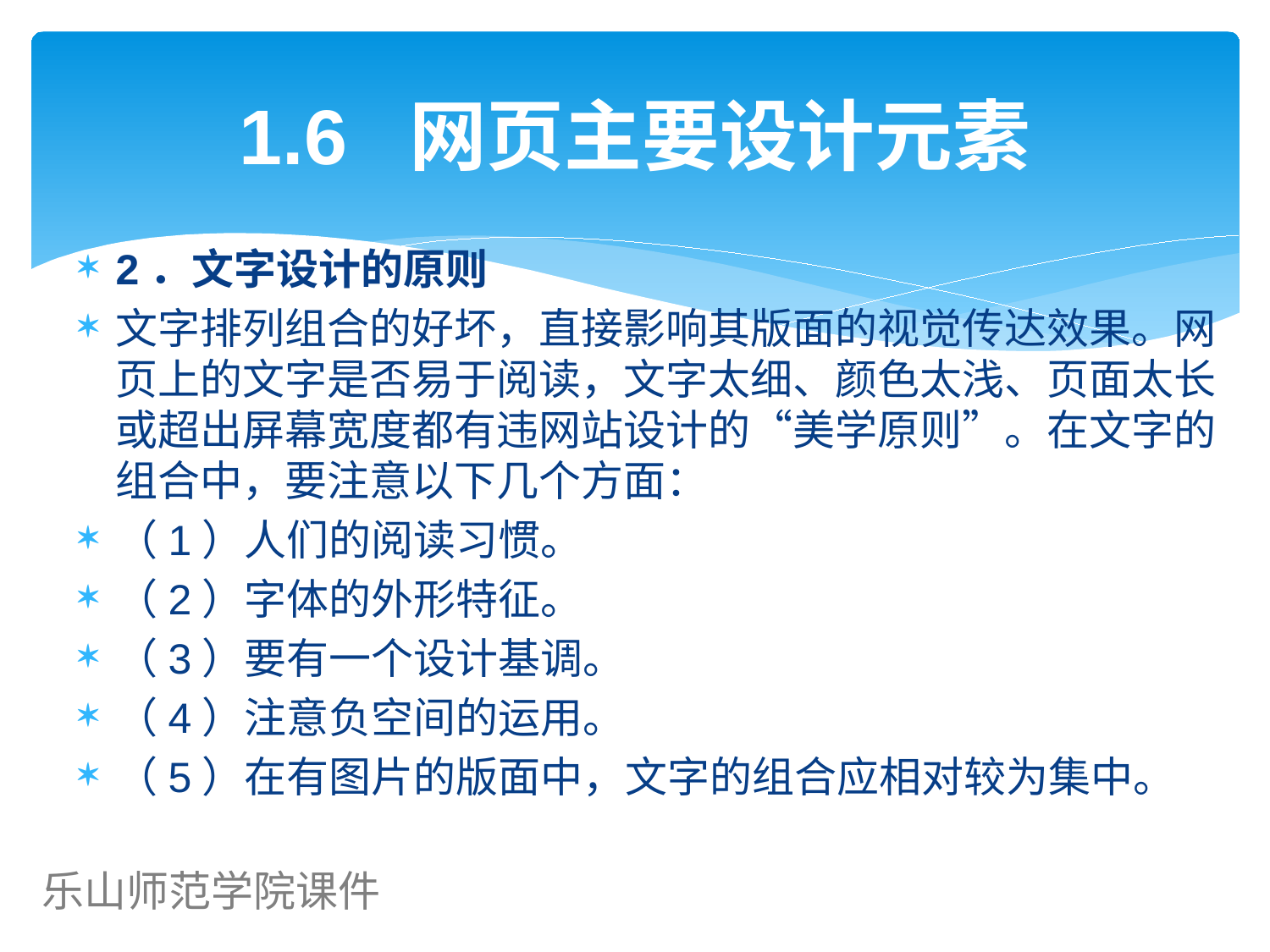

# 1.6  网页主要设计元素
2．文字设计的原则
文字排列组合的好坏，直接影响其版面的视觉传达效果。网页上的文字是否易于阅读，文字太细、颜色太浅、页面太长或超出屏幕宽度都有违网站设计的“美学原则”。在文字的组合中，要注意以下几个方面：
（1）人们的阅读习惯。
（2）字体的外形特征。
（3）要有一个设计基调。
（4）注意负空间的运用。
（5）在有图片的版面中，文字的组合应相对较为集中。